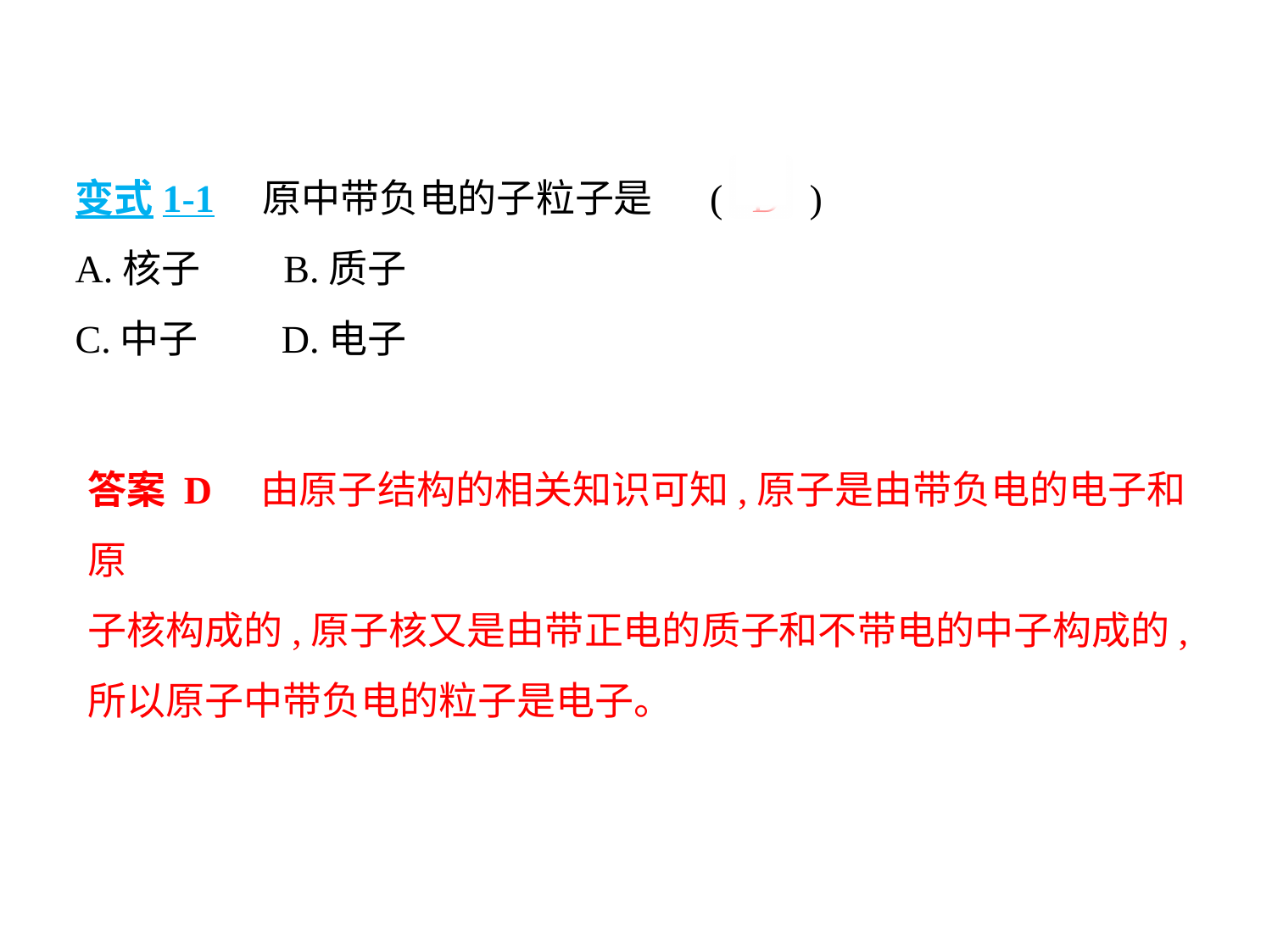

变式1-1　原中带负电的子粒子是 (   D   )
A.核子　    B.质子
C.中子　    D.电子

答案 D　由原子结构的相关知识可知,原子是由带负电的电子和原
子核构成的,原子核又是由带正电的质子和不带电的中子构成的,
所以原子中带负电的粒子是电子。